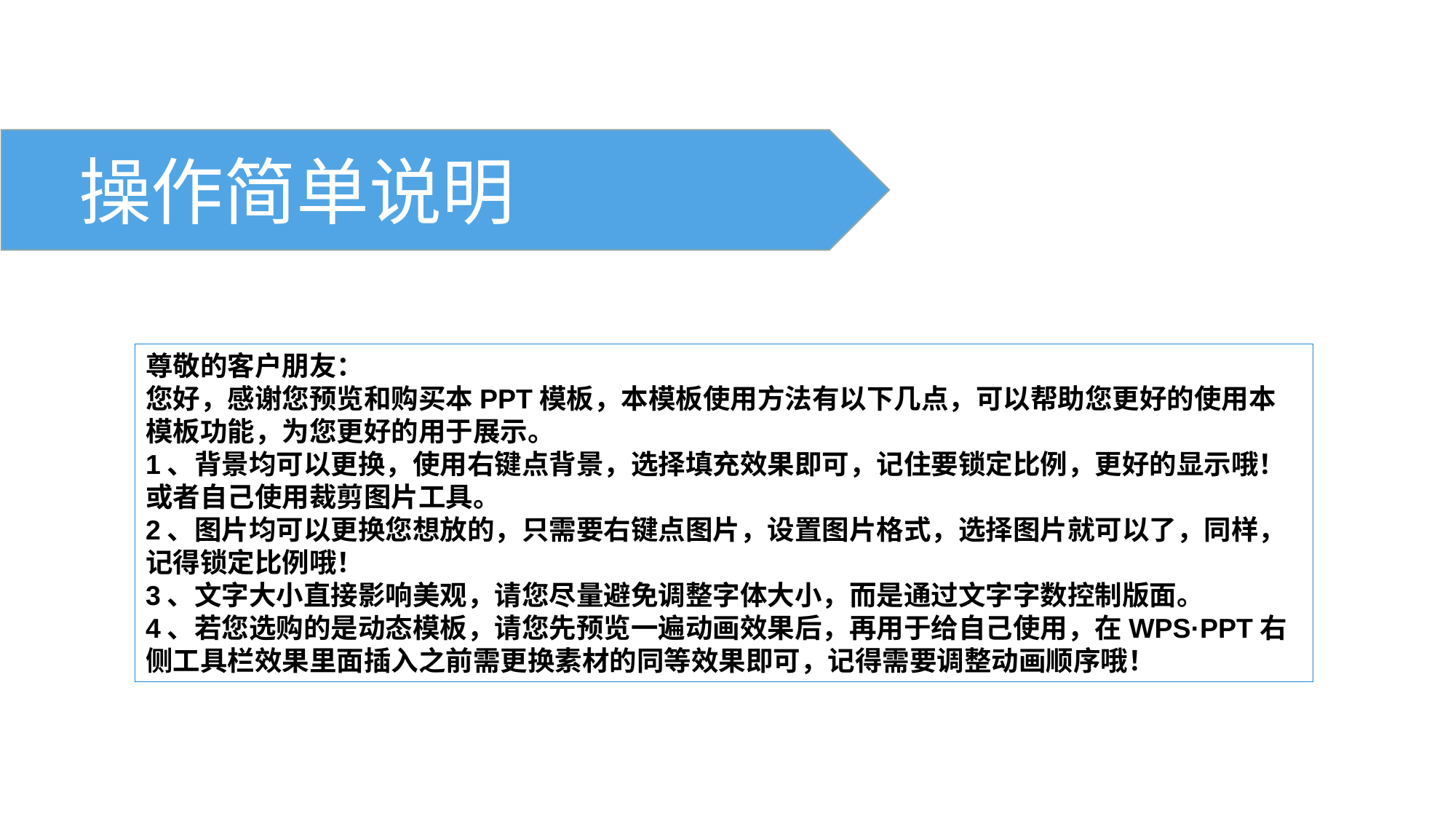

操作简单说明
尊敬的客户朋友：
您好，感谢您预览和购买本PPT模板，本模板使用方法有以下几点，可以帮助您更好的使用本模板功能，为您更好的用于展示。
1、背景均可以更换，使用右键点背景，选择填充效果即可，记住要锁定比例，更好的显示哦！或者自己使用裁剪图片工具。
2、图片均可以更换您想放的，只需要右键点图片，设置图片格式，选择图片就可以了，同样，记得锁定比例哦！
3、文字大小直接影响美观，请您尽量避免调整字体大小，而是通过文字字数控制版面。
4、若您选购的是动态模板，请您先预览一遍动画效果后，再用于给自己使用，在WPS·PPT右侧工具栏效果里面插入之前需更换素材的同等效果即可，记得需要调整动画顺序哦！